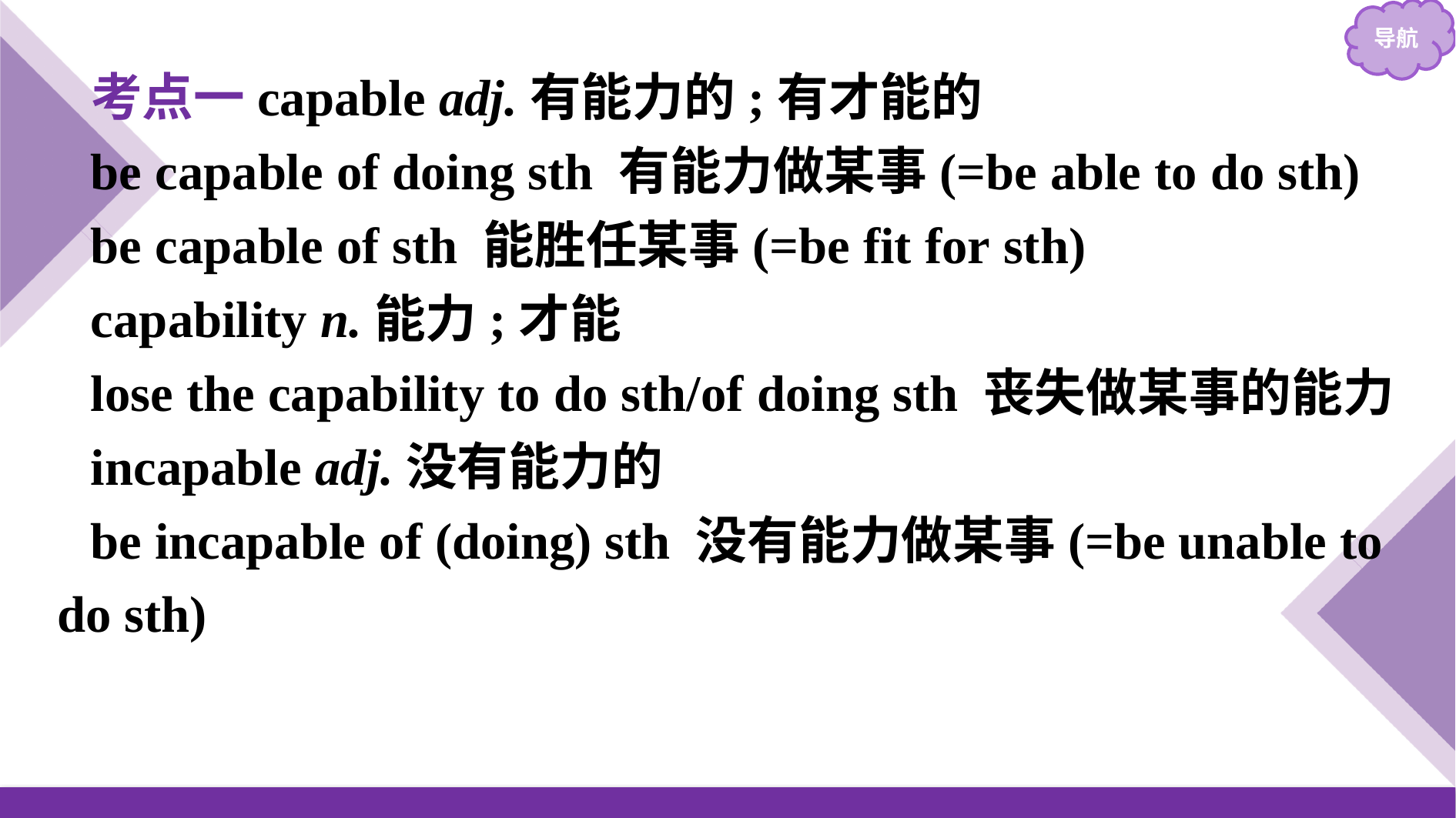

考点一capable adj.有能力的;有才能的
be capable of doing sth 有能力做某事(=be able to do sth)
be capable of sth 能胜任某事(=be fit for sth)
capability n.能力;才能
lose the capability to do sth/of doing sth 丧失做某事的能力
incapable adj.没有能力的
be incapable of (doing) sth 没有能力做某事(=be unable to do sth)